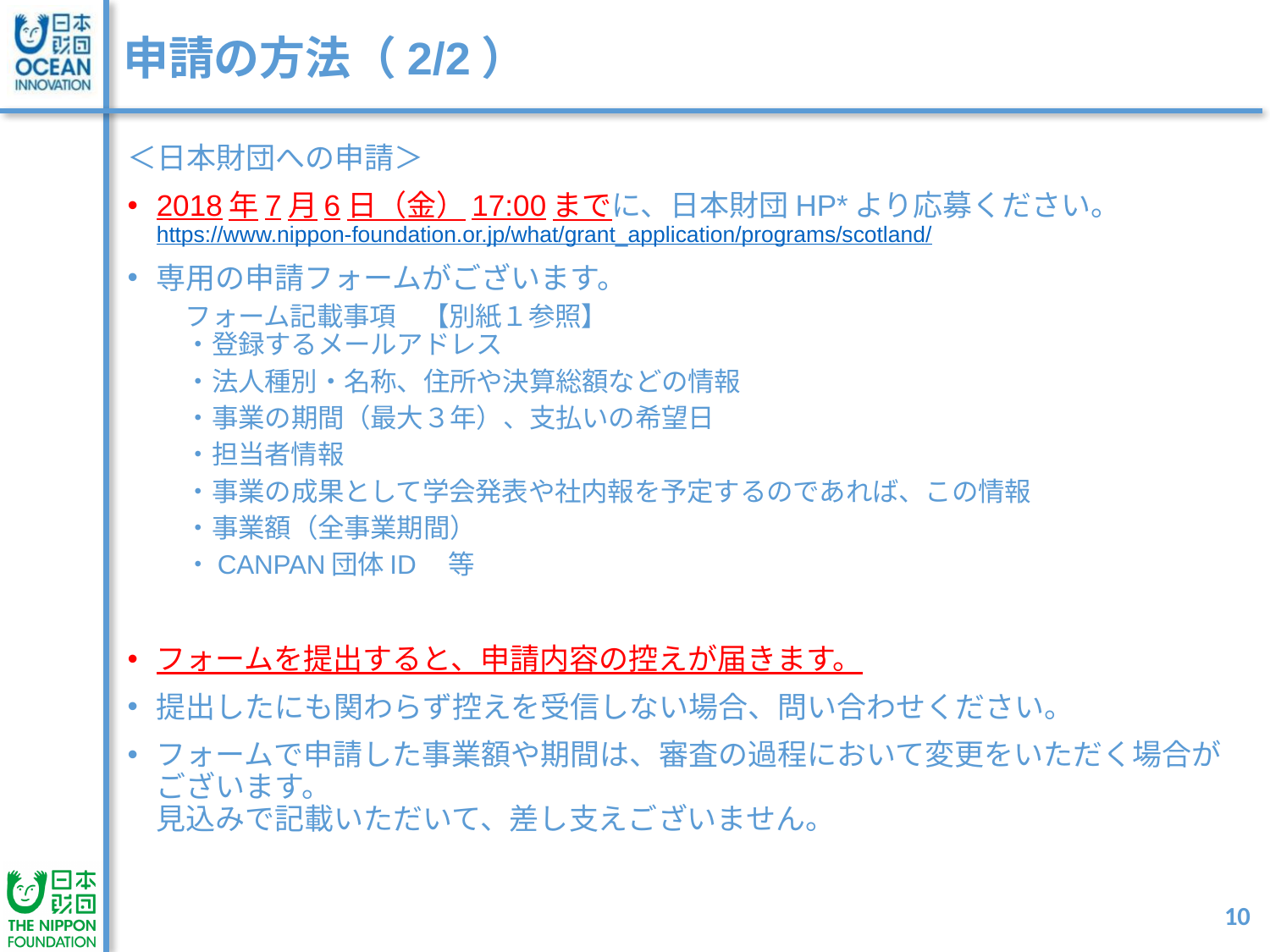

# 申請の方法（2/2）
＜日本財団への申請＞
2018年7月6日（金）17:00までに、日本財団HP*より応募ください。
https://www.nippon-foundation.or.jp/what/grant_application/programs/scotland/
専用の申請フォームがございます。
フォーム記載事項　【別紙１参照】
・登録するメールアドレス
・法人種別・名称、住所や決算総額などの情報
・事業の期間（最大３年）、支払いの希望日
・担当者情報
・事業の成果として学会発表や社内報を予定するのであれば、この情報
・事業額（全事業期間）
・CANPAN団体ID　等

フォームを提出すると、申請内容の控えが届きます。
提出したにも関わらず控えを受信しない場合、問い合わせください。
フォームで申請した事業額や期間は、審査の過程において変更をいただく場合がございます。
見込みで記載いただいて、差し支えございません。